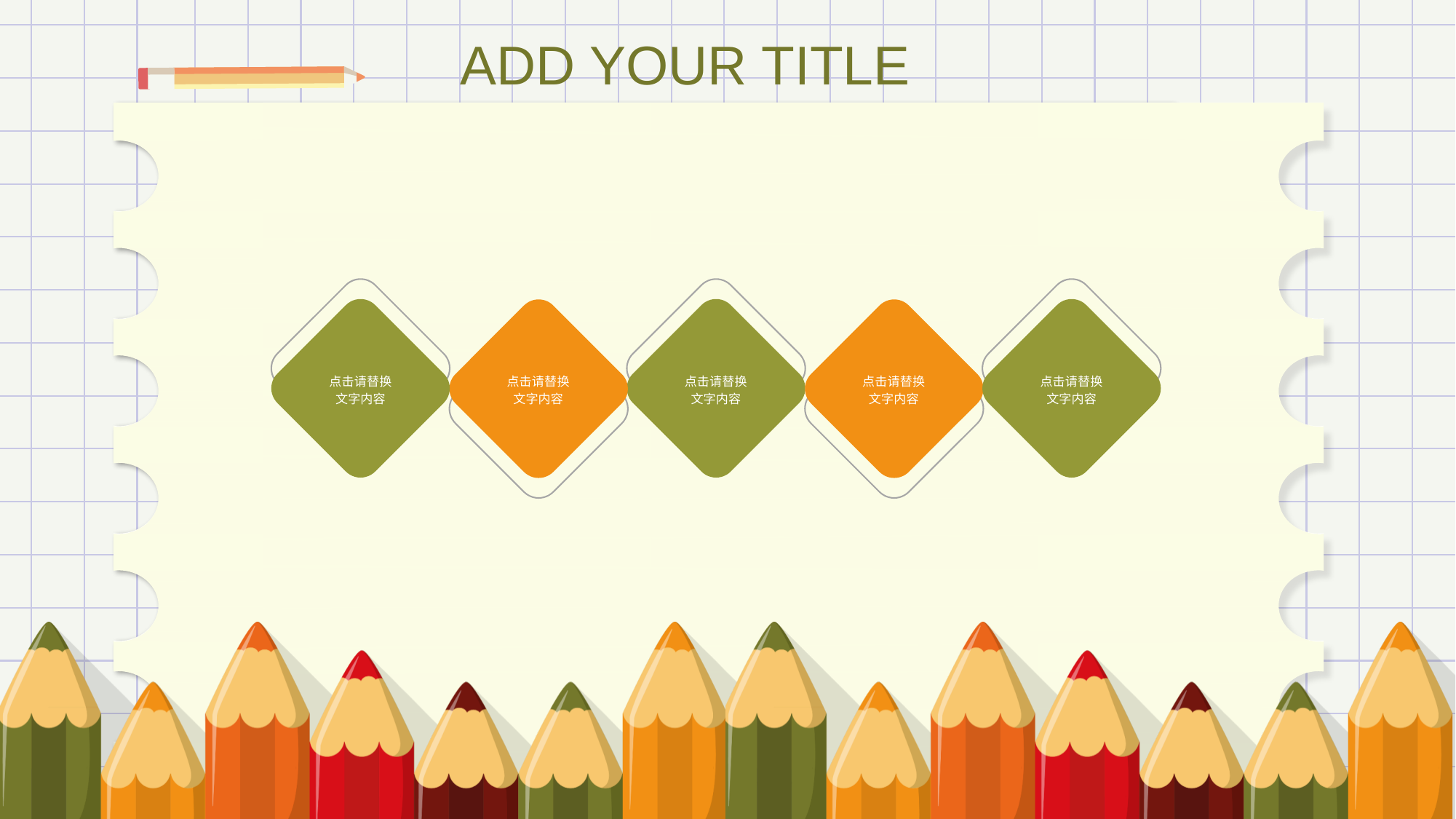

点击请替换文字内容
点击请替换文字内容
点击请替换文字内容
点击请替换文字内容
点击请替换文字内容